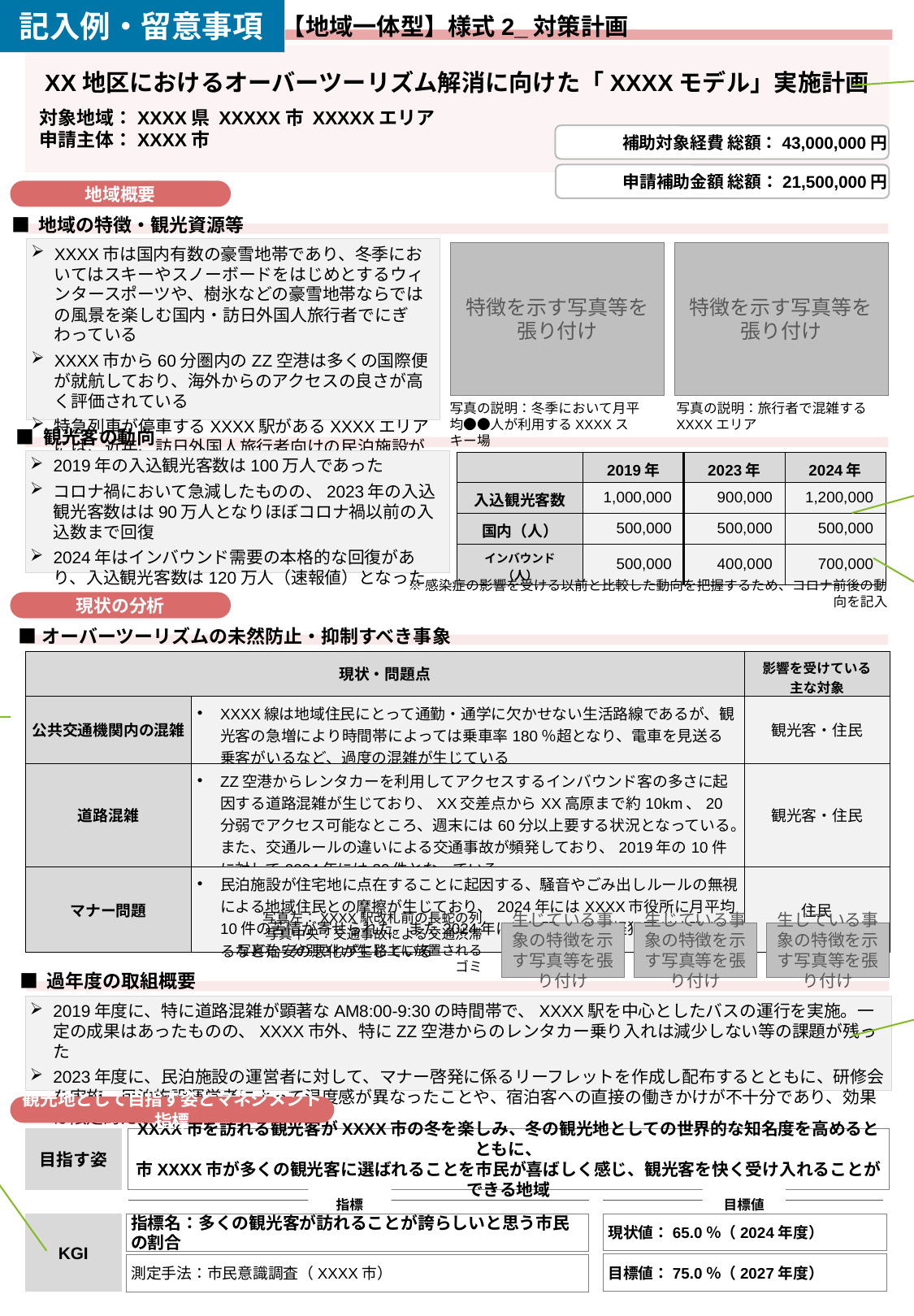

記入例・留意事項
【地域一体型】様式2_対策計画
各補助事業の計画を総称する計画名称を記載
XX地区におけるオーバーツーリズム解消に向けた「XXXXモデル」実施計画
対象地域：XXXX県 XXXXX市 XXXXXエリア
申請主体：XXXX市
補助対象経費 総額：43,000,000円
申請補助金額 総額：21,500,000円
地域概要
■ 地域の特徴・観光資源等
XXXX市は国内有数の豪雪地帯であり、冬季においてはスキーやスノーボードをはじめとするウィンタースポーツや、樹氷などの豪雪地帯ならではの風景を楽しむ国内・訪日外国人旅行者でにぎわっている
XXXX市から60分圏内のZZ空港は多くの国際便が就航しており、海外からのアクセスの良さが高く評価されている
特急列車が停車するXXXX駅があるXXXXエリアには、近年、訪日外国人旅行者向けの民泊施設が急増している
特徴を示す写真等を
張り付け
特徴を示す写真等を
張り付け
写真の説明：冬季において月平均●●人が利用するXXXXスキー場
写真の説明：旅行者で混雑するXXXXエリア
■ 観光客の動向
2019年の入込観光客数は100万人であった
コロナ禍において急減したものの、2023年の入込観光客数はは90万人となりほぼコロナ禍以前の入込数まで回復
2024年はインバウンド需要の本格的な回復があり、入込観光客数は120万人（速報値）となった
（参照：XXXX市観光統計）
|  | 2019年 | 2023年 | 2024年 |
| --- | --- | --- | --- |
| 入込観光客数 | 1,000,000 | 900,000 | 1,200,000 |
| 国内（人） | 500,000 | 500,000 | 500,000 |
| インバウンド（人） | 500,000 | 400,000 | 700,000 |
把握している最新動向を記載すること
※記載年は変更して構わない
数値が取得できない場合は、「N/A」を記載してください
※感染症の影響を受ける以前と比較した動向を把握するため、コロナ前後の動向を記入
現状の分析
■オーバーツーリズムの未然防止・抑制すべき事象
以下を参考に記載
公共交通の混雑、道路渋滞・混雑、マナー問題、観光地の混雑、観光資源の悪化、人手不足、特定の時間帯への集中、特定の場所への集中 等
※ 独自に設定しても構わない
| 現状・問題点 |  | 影響を受けている 主な対象 |
| --- | --- | --- |
| 公共交通機関内の混雑 | XXXX線は地域住民にとって通勤・通学に欠かせない生活路線であるが、観光客の急増により時間帯によっては乗車率180％超となり、電車を見送る乗客がいるなど、過度の混雑が生じている | 観光客・住民 |
| 道路混雑 | ZZ空港からレンタカーを利用してアクセスするインバウンド客の多さに起因する道路混雑が生じており、XX交差点からXX高原まで約10km、20分弱でアクセス可能なところ、週末には60分以上要する状況となっている。また、交通ルールの違いによる交通事故が頻発しており、2019年の10件に対して2024年には30件となっている | 観光客・住民 |
| マナー問題 | 民泊施設が住宅地に点在することに起因する、騒音やごみ出しルールの無視による地域住民との摩擦が生じており、2024年にはXXXX市役所に月平均10件の苦情が寄せられた。また2024年には年間20件の軽犯罪が摘発されるなど治安の悪化が生じている | 住民 |
写真左：XXXX駅改札前の長蛇の列
写真中央：交通事故による交通渋滞
写真右：分別されずに路上に放置されるゴミ
生じている事象の特徴を示す写真等を張り付け
生じている事象の特徴を示す写真等を張り付け
生じている事象の特徴を示す写真等を張り付け
■ 過年度の取組概要
継続性を確認する項目。過年度実施事項を整理し、記載すること
2019年度に、特に道路混雑が顕著なAM8:00-9:30の時間帯で、XXXX駅を中心としたバスの運行を実施。一定の成果はあったものの、XXXX市外、特にZZ空港からのレンタカー乗り入れは減少しない等の課題が残った
2023年度に、民泊施設の運営者に対して、マナー啓発に係るリーフレットを作成し配布するとともに、研修会を実施。民泊施設運営者によって温度感が異なったことや、宿泊客への直接の働きかけが不十分であり、効果は限定的だった
資料「KGI・KPI設定の考え方」を参考に、事業目的に即して、地域としてオーバーツーリズムの未然防止・抑制の成果を測るKGIを設定し、各補助事業のKPIを達成することで、到達する総括的な指標を設定すること。また、定量的な数値を記載すること
（※一般的な満足度等を指標とするのではなく、地域全体としてオーバーツーリズムが未然防止・抑制されたことによる効果が測れる指標とすること）
中期の目標でも構いません。達成年と目標値を明記すること
観光地として目指す姿とマネジメント指標
目指す姿
XXXX市を訪れる観光客がXXXX市の冬を楽しみ、冬の観光地としての世界的な知名度を高めるとともに、
市XXXX市が多くの観光客に選ばれることを市民が喜ばしく感じ、観光客を快く受け入れることができる地域
指標
目標値
KGI
現状値：65.0％（2024年度）
指標名：多くの観光客が訪れることが誇らしいと思う市民の割合
目標値：75.0％（2027年度）
測定手法：市民意識調査（XXXX市）